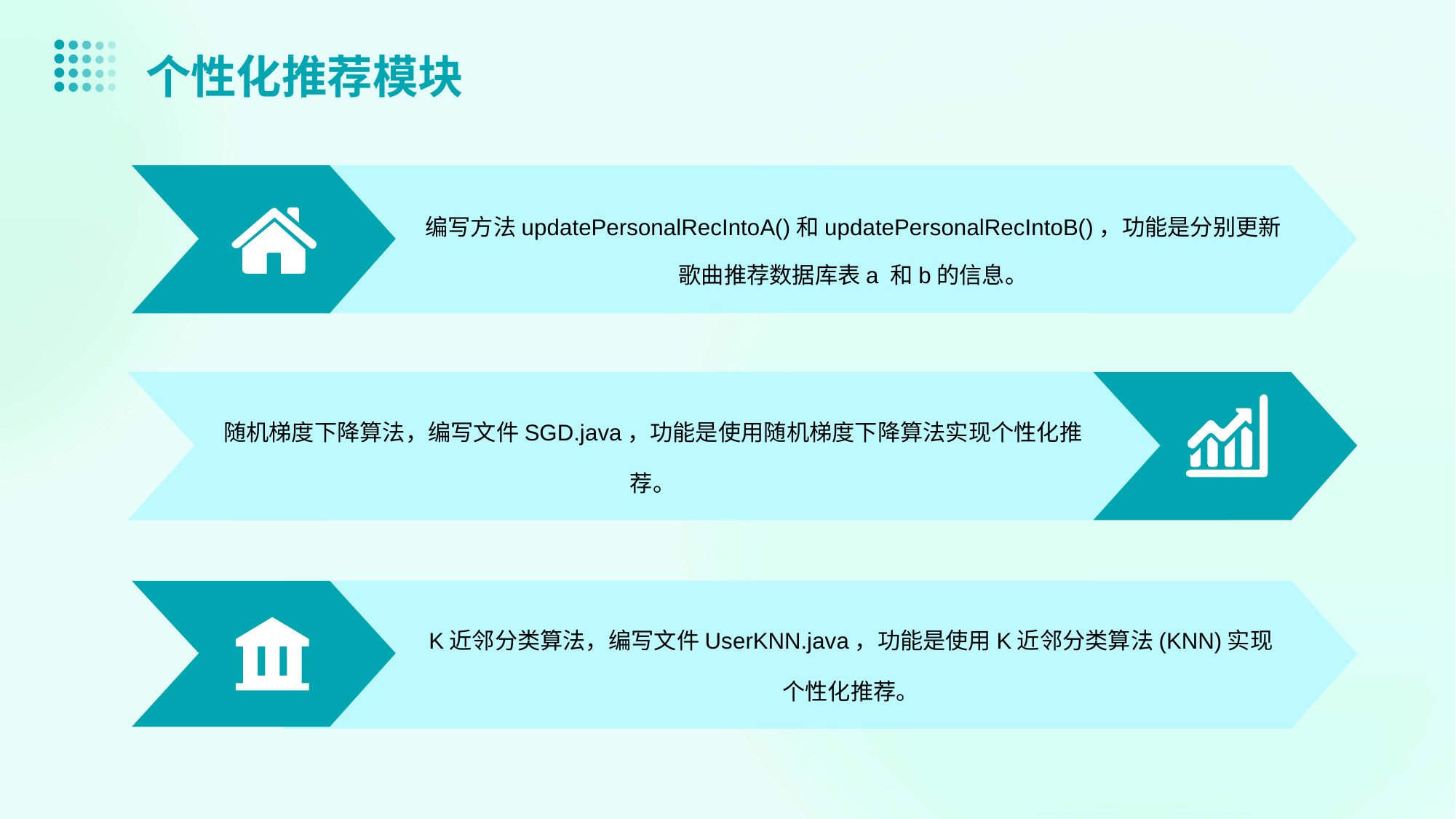

个性化推荐模块

编写方法updatePersonalRecIntoA()和updatePersonalRecIntoB()，功能是分别更新歌曲推荐数据库表a 和b的信息。

随机梯度下降算法，编写文件SGD.java，功能是使用随机梯度下降算法实现个性化推荐。

K近邻分类算法，编写文件UserKNN.java，功能是使用K近邻分类算法(KNN)实现个性化推荐。